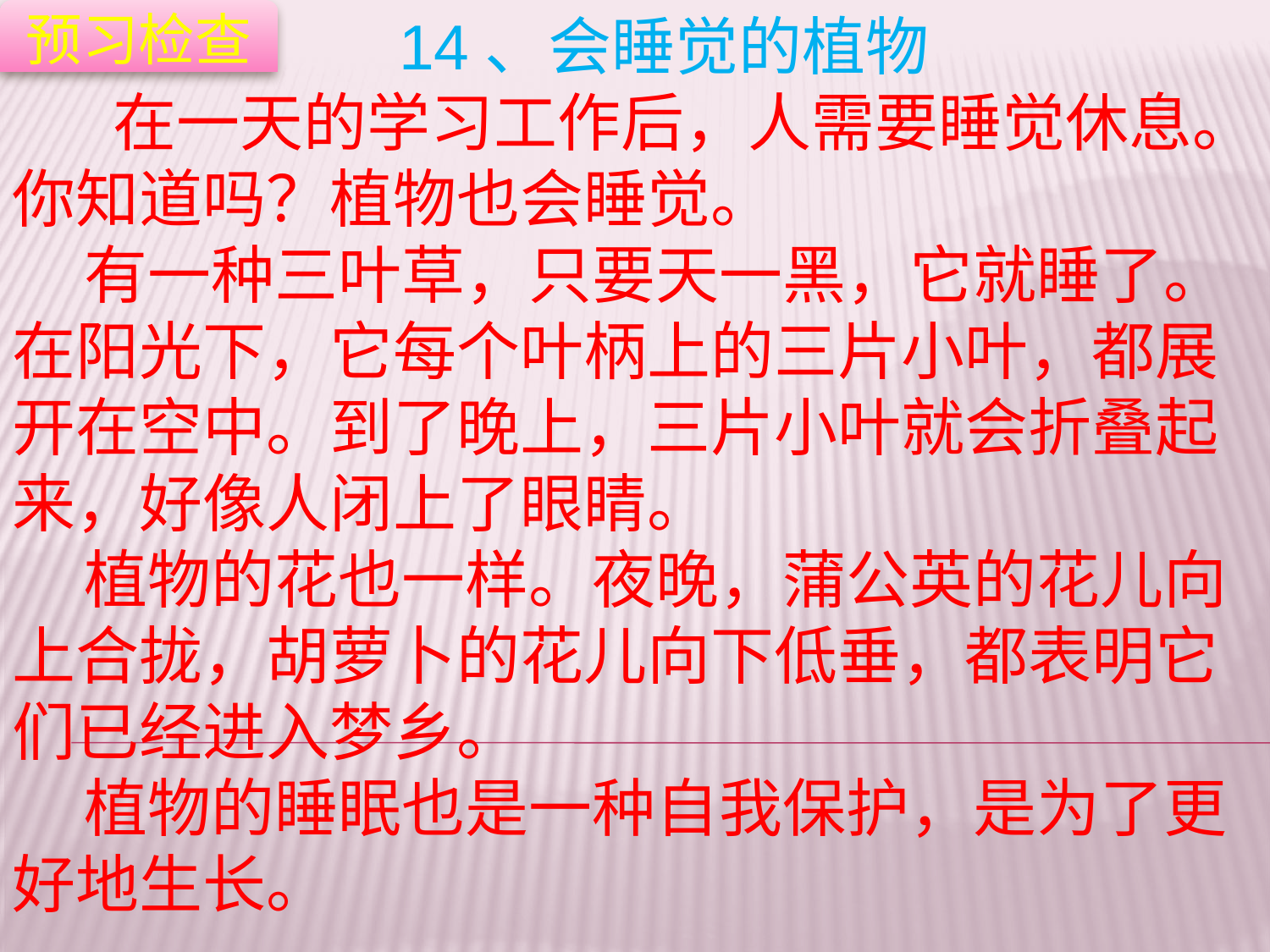

预习检查
                      14、会睡觉的植物
      在一天的学习工作后，人需要睡觉休息。你知道吗？植物也会睡觉。
    有一种三叶草，只要天一黑，它就睡了。在阳光下，它每个叶柄上的三片小叶，都展开在空中。到了晚上，三片小叶就会折叠起来，好像人闭上了眼睛。
    植物的花也一样。夜晚，蒲公英的花儿向上合拢，胡萝卜的花儿向下低垂，都表明它们已经进入梦乡。
    植物的睡眠也是一种自我保护，是为了更好地生长。